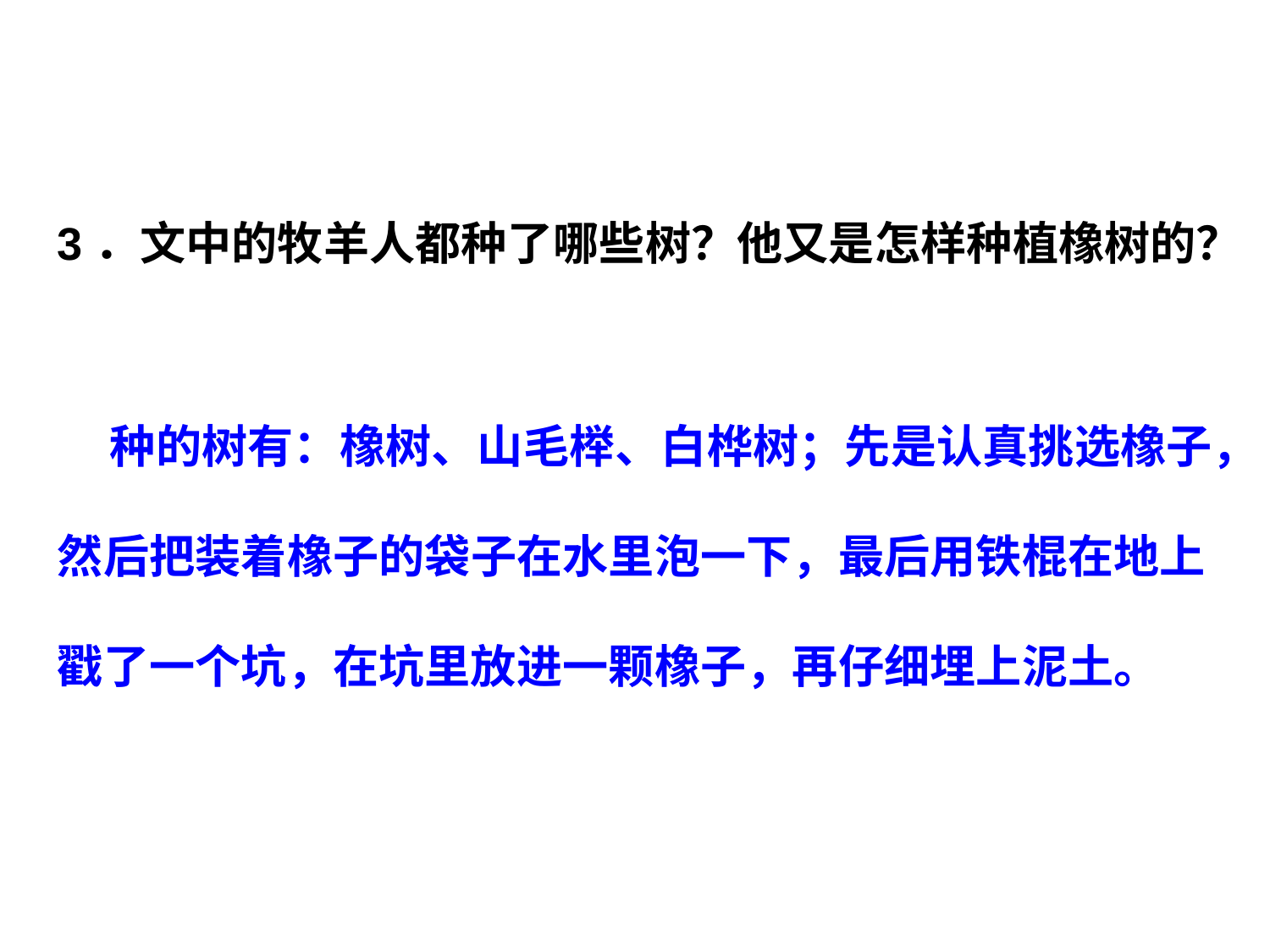

3．文中的牧羊人都种了哪些树？他又是怎样种植橡树的？
    种的树有：橡树、山毛榉、白桦树；先是认真挑选橡子，然后把装着橡子的袋子在水里泡一下，最后用铁棍在地上戳了一个坑，在坑里放进一颗橡子，再仔细埋上泥土。